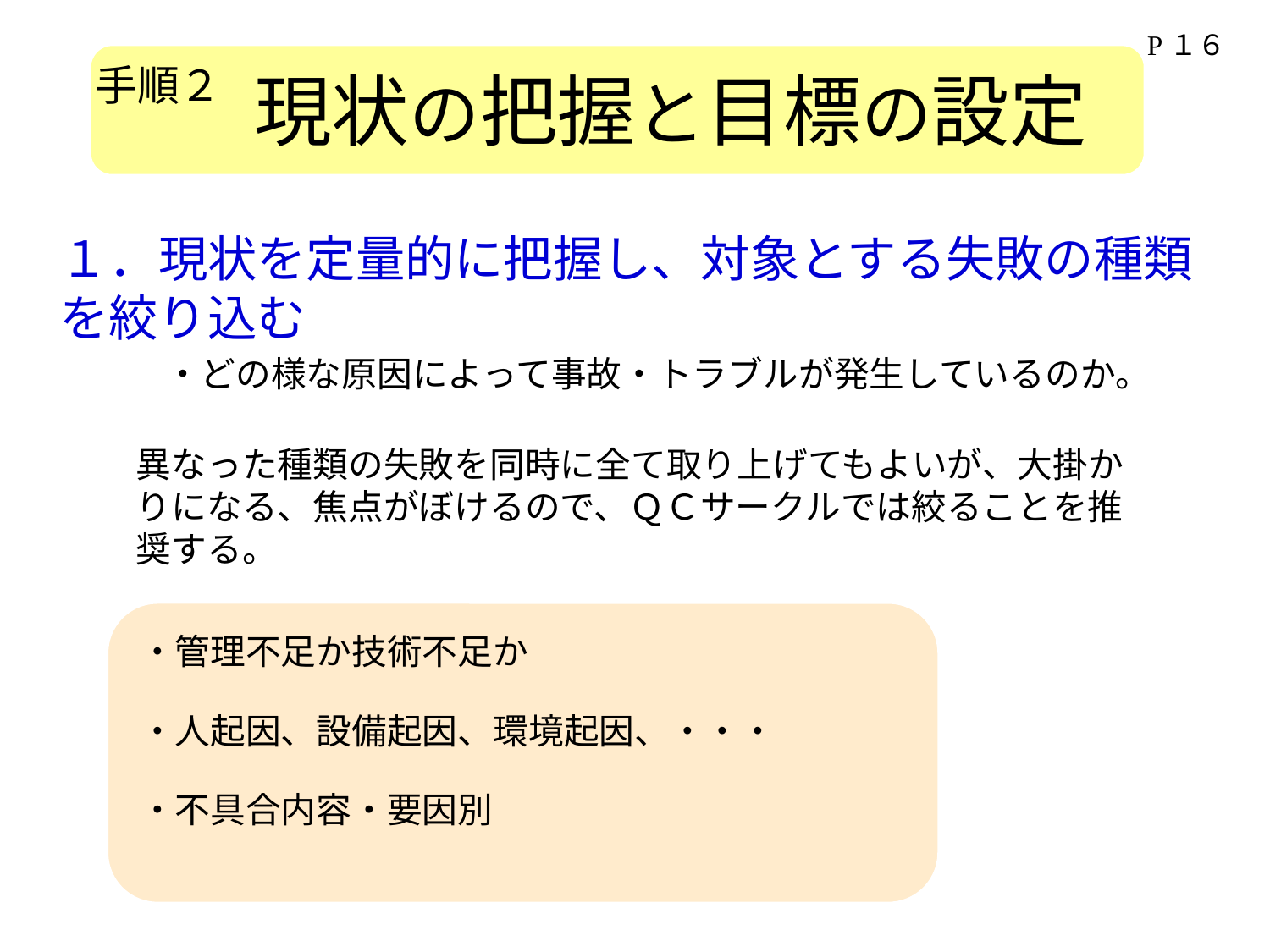

P１６

現状の把握と目標の設定
手順２
１．現状を定量的に把握し、対象とする失敗の種類を絞り込む
・どの様な原因によって事故・トラブルが発生しているのか。
異なった種類の失敗を同時に全て取り上げてもよいが、大掛かりになる、焦点がぼけるので、ＱＣサークルでは絞ることを推奨する。

・管理不足か技術不足か
・人起因、設備起因、環境起因、・・・
・不具合内容・要因別